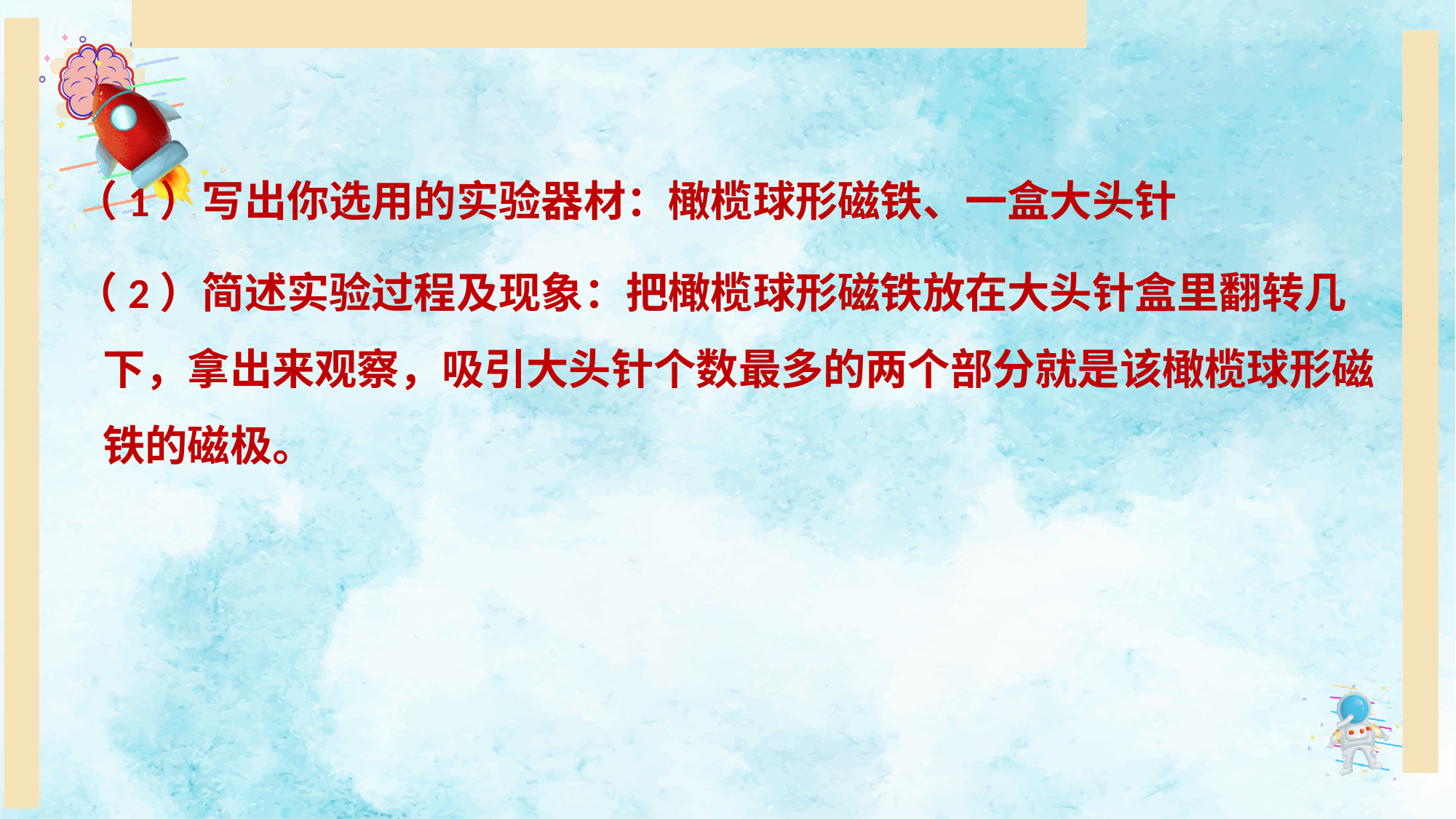

（1）写出你选用的实验器材：橄榄球形磁铁、一盒大头针
（2）简述实验过程及现象：把橄榄球形磁铁放在大头针盒里翻转几下，拿出来观察，吸引大头针个数最多的两个部分就是该橄榄球形磁铁的磁极。